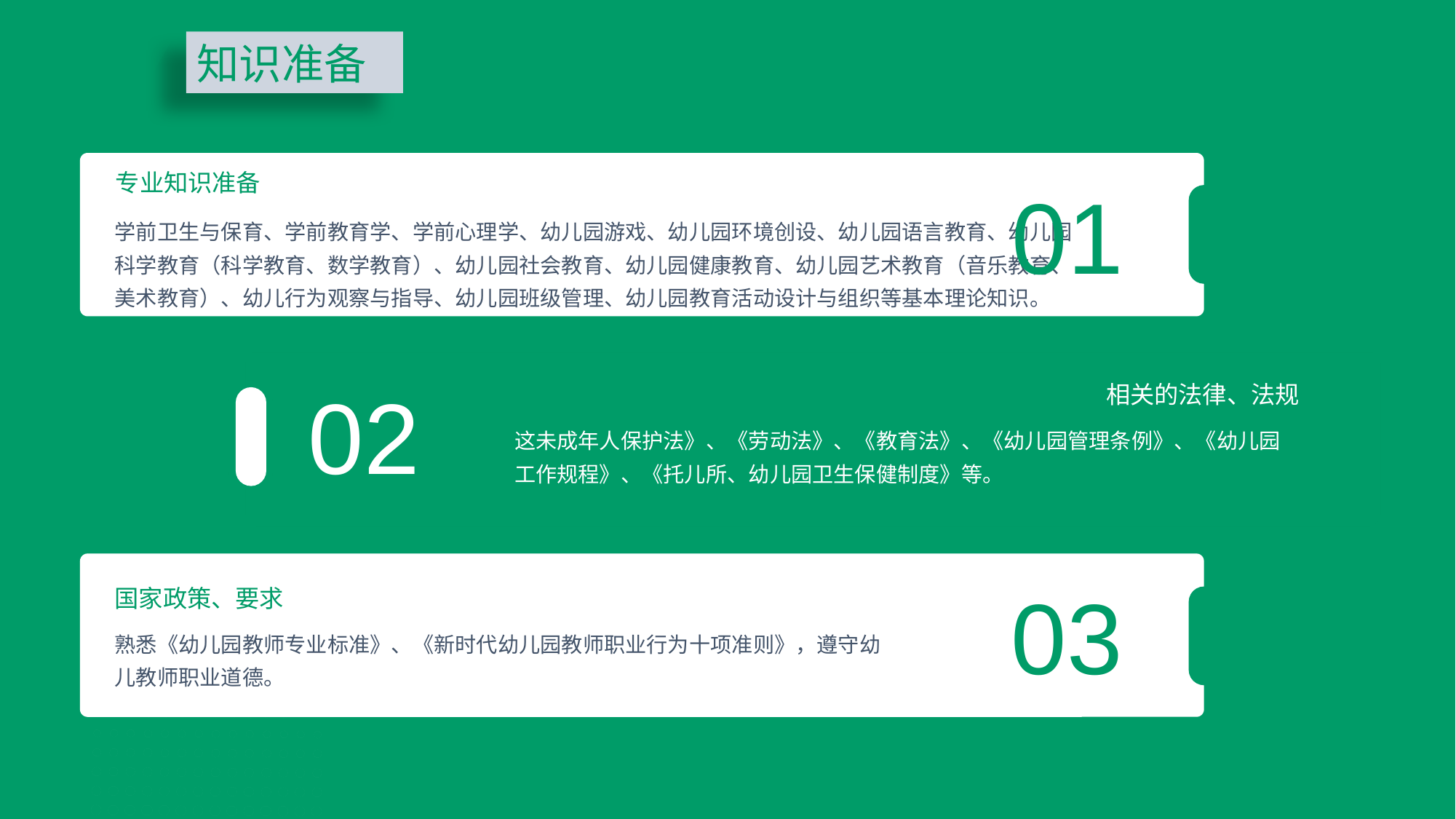

知识准备

专业知识准备
01

学前卫生与保育、学前教育学、学前心理学、幼儿园游戏、幼儿园环境创设、幼儿园语言教育、幼儿园科学教育（科学教育、数学教育）、幼儿园社会教育、幼儿园健康教育、幼儿园艺术教育（音乐教育、美术教育）、幼儿行为观察与指导、幼儿园班级管理、幼儿园教育活动设计与组织等基本理论知识。

02
相关的法律、法规

这未成年人保护法》、《劳动法》、《教育法》、《幼儿园管理条例》、《幼儿园工作规程》、《托儿所、幼儿园卫生保健制度》等。

03
国家政策、要求

熟悉《幼儿园教师专业标准》、《新时代幼儿园教师职业行为十项准则》，遵守幼儿教师职业道德。